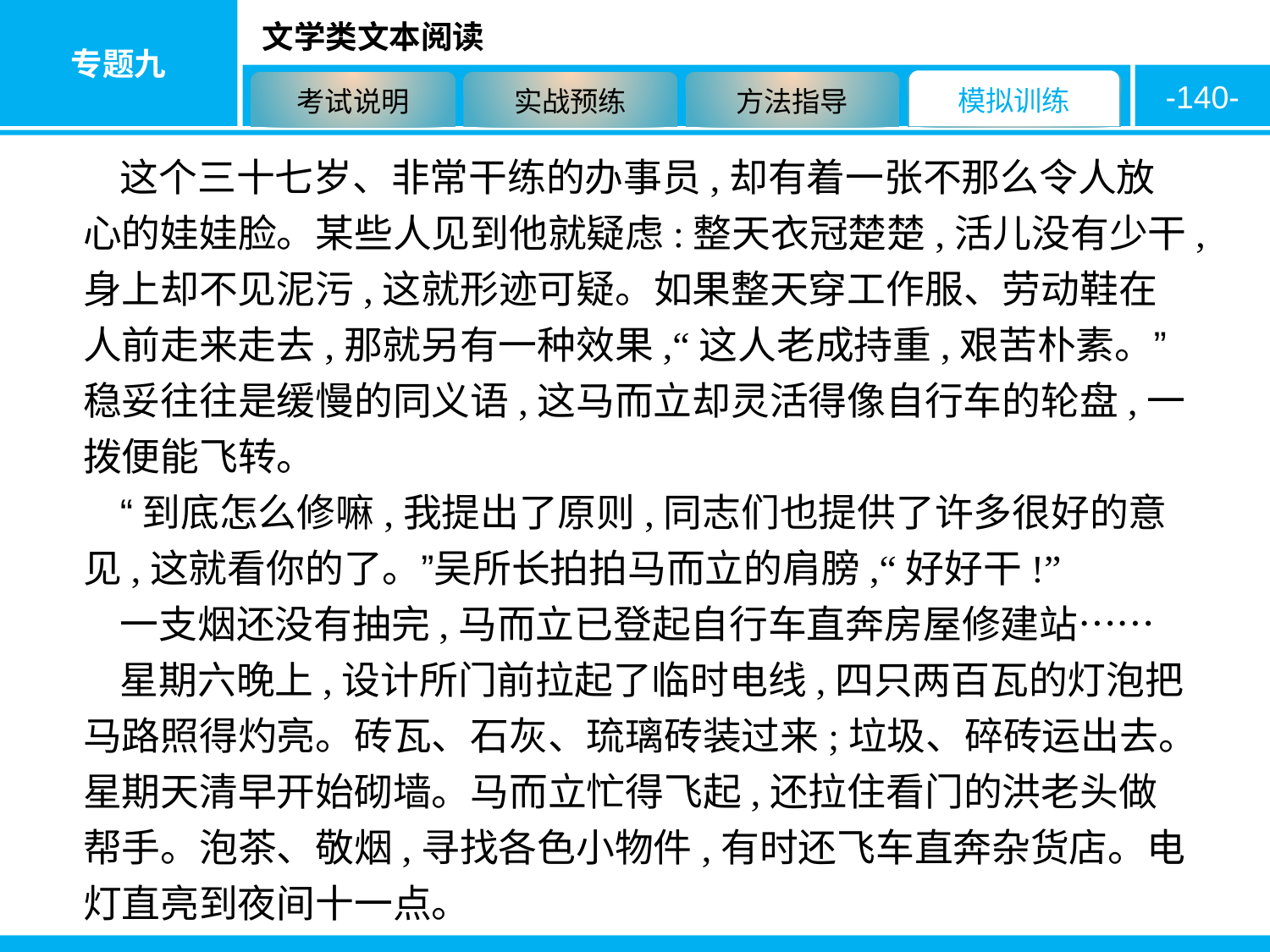

-140-
这个三十七岁、非常干练的办事员,却有着一张不那么令人放心的娃娃脸。某些人见到他就疑虑:整天衣冠楚楚,活儿没有少干,身上却不见泥污,这就形迹可疑。如果整天穿工作服、劳动鞋在人前走来走去,那就另有一种效果,“这人老成持重,艰苦朴素。”稳妥往往是缓慢的同义语,这马而立却灵活得像自行车的轮盘,一拨便能飞转。
“到底怎么修嘛,我提出了原则,同志们也提供了许多很好的意见,这就看你的了。”吴所长拍拍马而立的肩膀,“好好干!”
一支烟还没有抽完,马而立已登起自行车直奔房屋修建站……
星期六晚上,设计所门前拉起了临时电线,四只两百瓦的灯泡把马路照得灼亮。砖瓦、石灰、琉璃砖装过来;垃圾、碎砖运出去。星期天清早开始砌墙。马而立忙得飞起,还拉住看门的洪老头做帮手。泡茶、敬烟,寻找各色小物件,有时还飞车直奔杂货店。电灯直亮到夜间十一点。